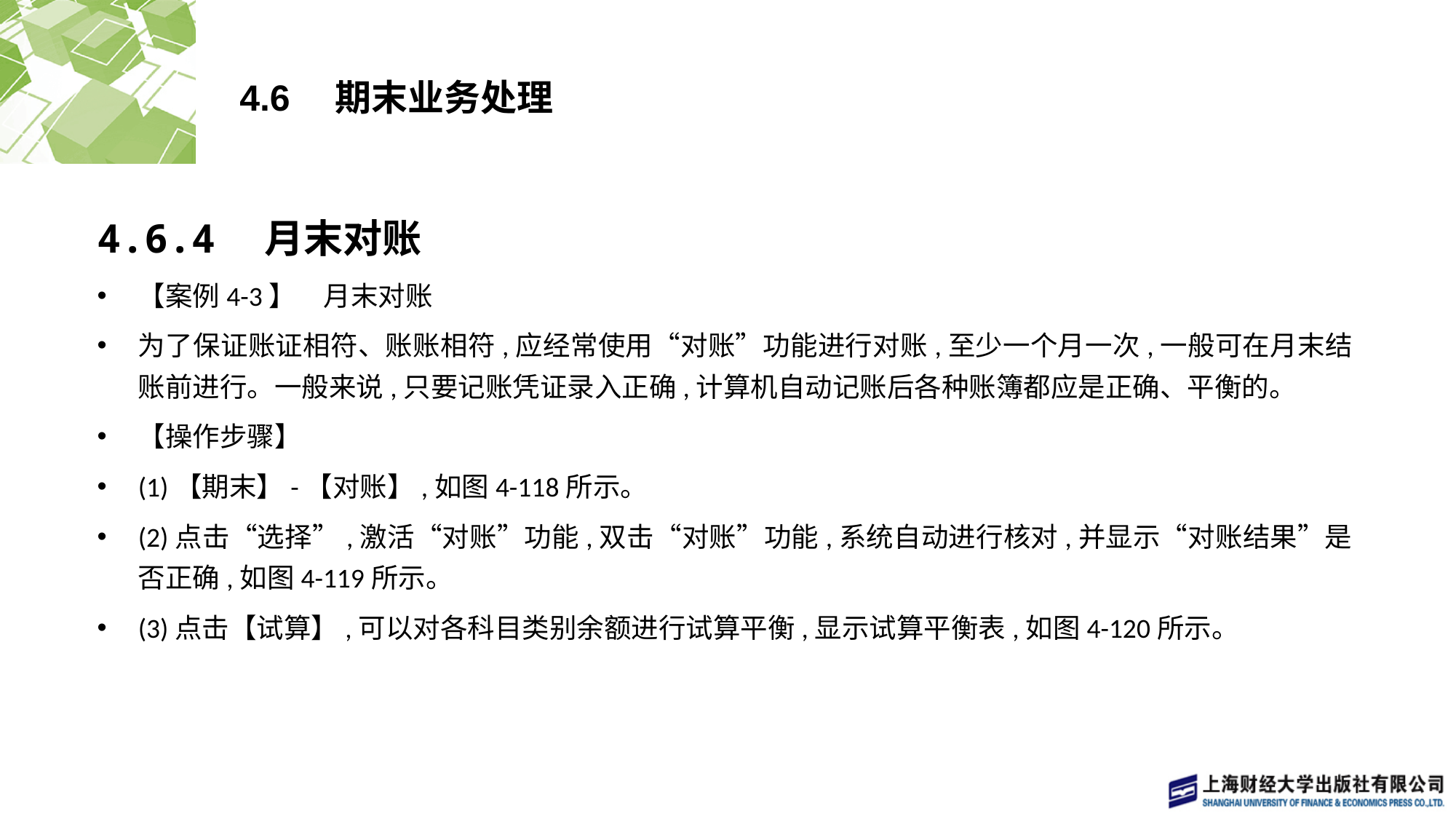

# 4.6　期末业务处理
4.6.4　月末对账
【案例4-3】　月末对账
为了保证账证相符、账账相符,应经常使用“对账”功能进行对账,至少一个月一次,一般可在月末结账前进行。一般来说,只要记账凭证录入正确,计算机自动记账后各种账簿都应是正确、平衡的。
【操作步骤】
(1)【期末】-【对账】,如图4-118所示。
(2)点击“选择”,激活“对账”功能,双击“对账”功能,系统自动进行核对,并显示“对账结果”是否正确,如图4-119所示。
(3)点击【试算】,可以对各科目类别余额进行试算平衡,显示试算平衡表,如图4-120所示。